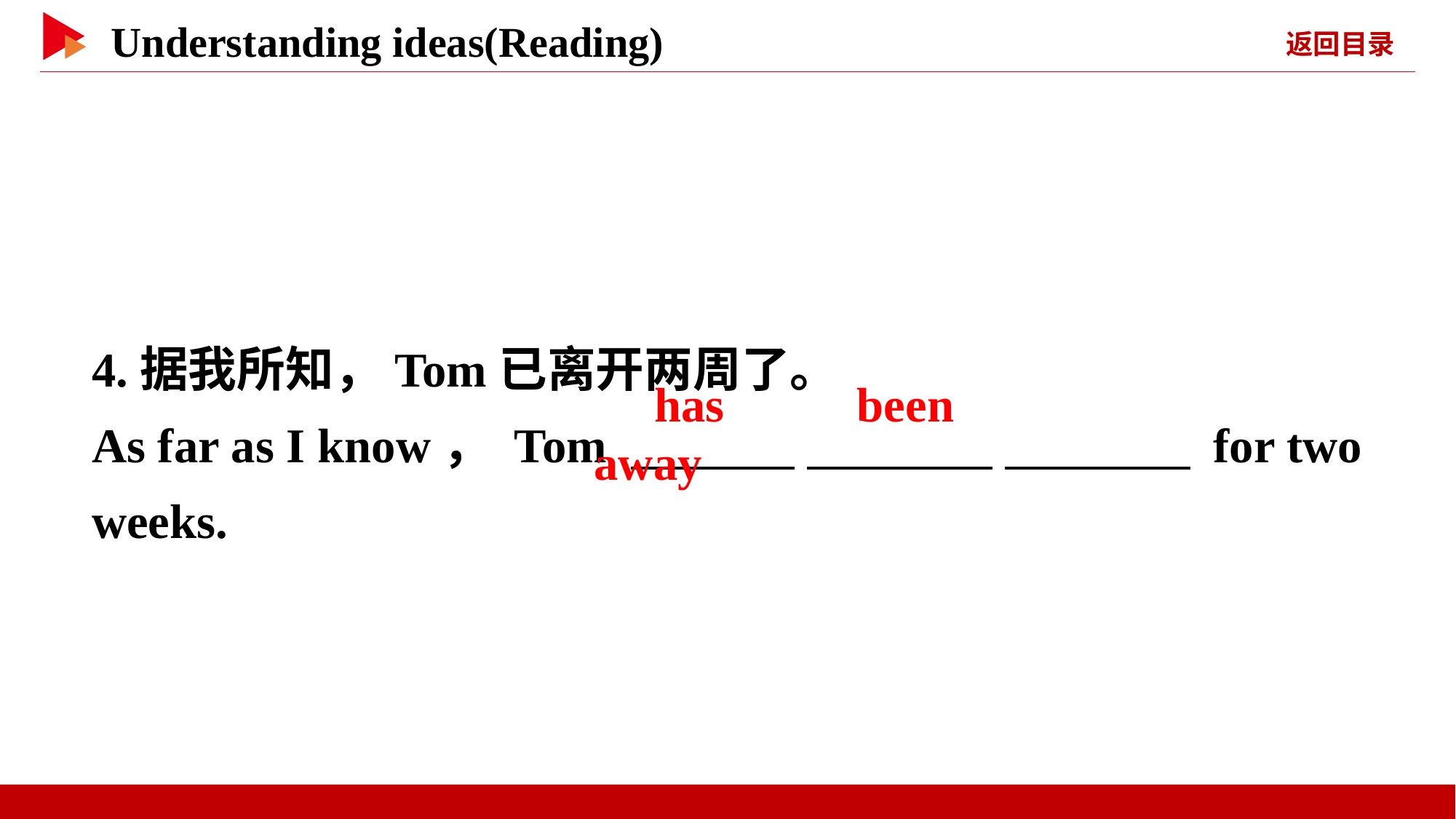

4.据我所知，Tom已离开两周了。
As far as I know， Tom 　      　 　        　 　        　 for two weeks.
　has　 　been　 　away